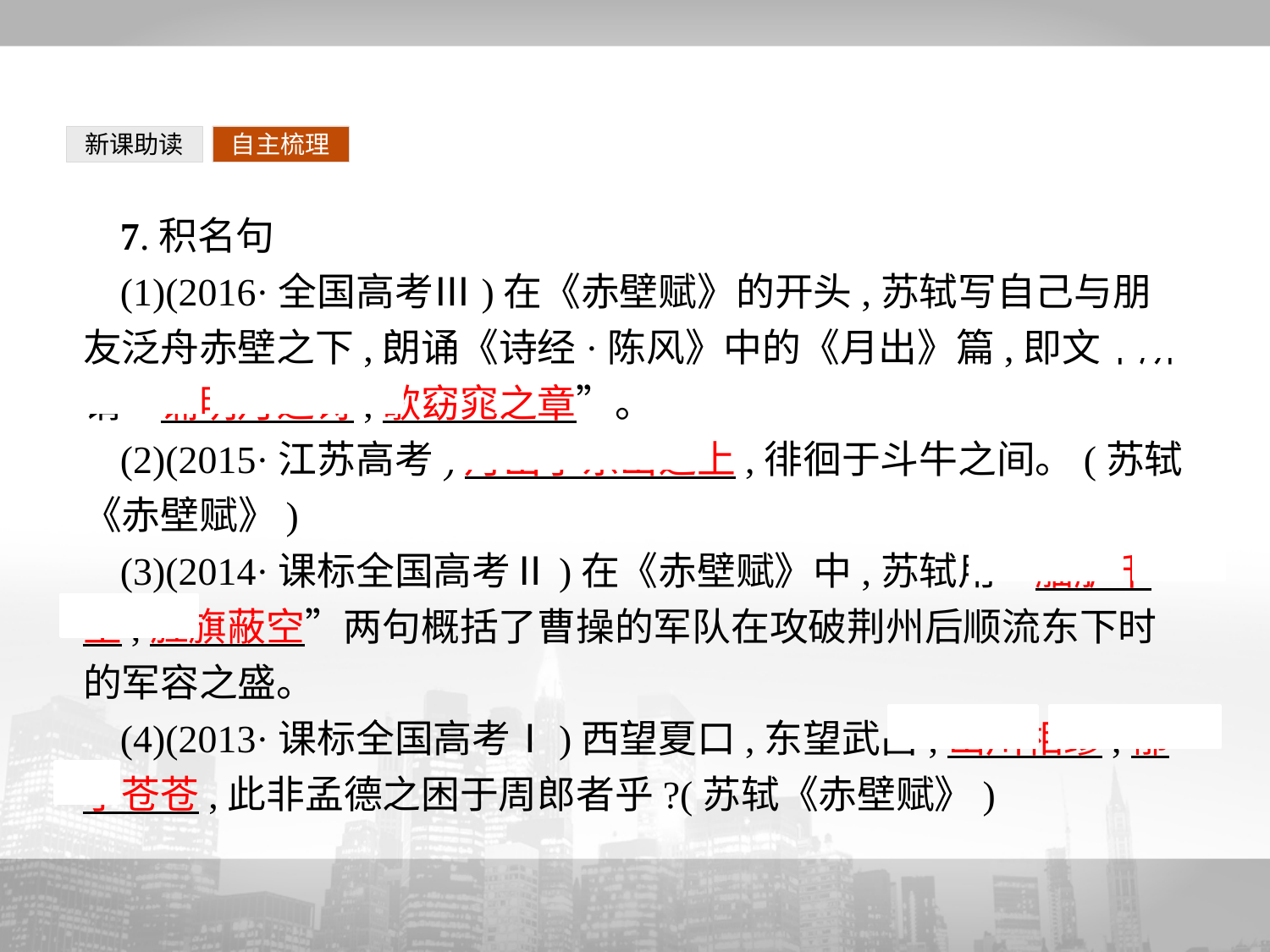

新课助读
自主梳理
7.积名句
(1)(2016·全国高考Ⅲ)在《赤壁赋》的开头,苏轼写自己与朋友泛舟赤壁之下,朗诵《诗经·陈风》中的《月出》篇,即文中所谓“诵明月之诗,歌窈窕之章”。
(2)(2015·江苏高考)月出于东山之上,徘徊于斗牛之间。(苏轼《赤壁赋》)
(3)(2014·课标全国高考Ⅱ)在《赤壁赋》中,苏轼用“舳舻千里,旌旗蔽空”两句概括了曹操的军队在攻破荆州后顺流东下时的军容之盛。
(4)(2013·课标全国高考Ⅰ)西望夏口,东望武昌,山川相缪,郁乎苍苍,此非孟德之困于周郎者乎?(苏轼《赤壁赋》)